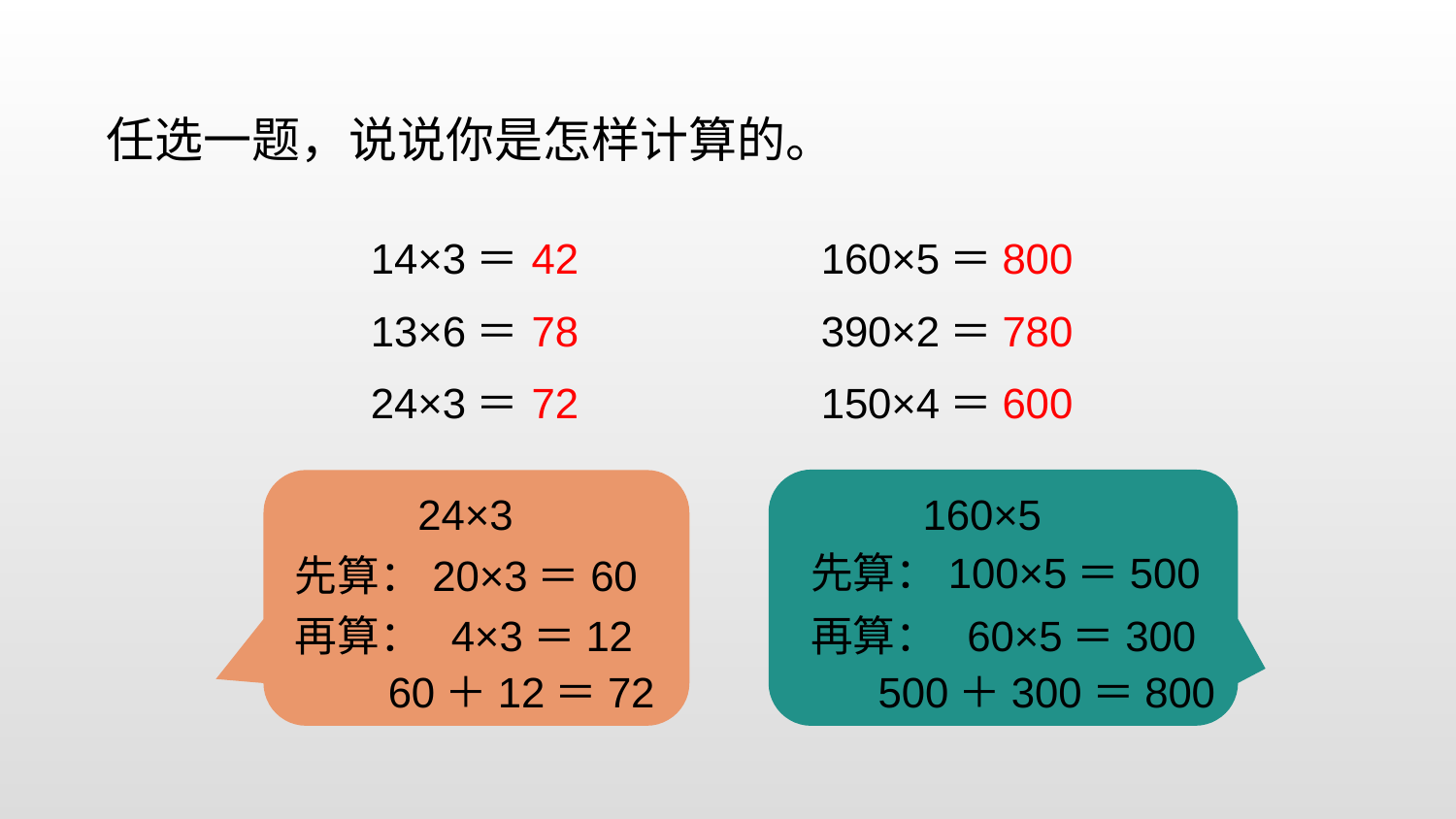

任选一题，说说你是怎样计算的。
14×3＝
42
160×5＝
800
13×6＝
78
390×2＝
780
24×3＝
72
150×4＝
600
           160×5

           24×3

先算：100×5＝500
先算：20×3＝60
再算：  4×3＝12
再算：  60×5＝300
60＋12＝72
500＋300＝800